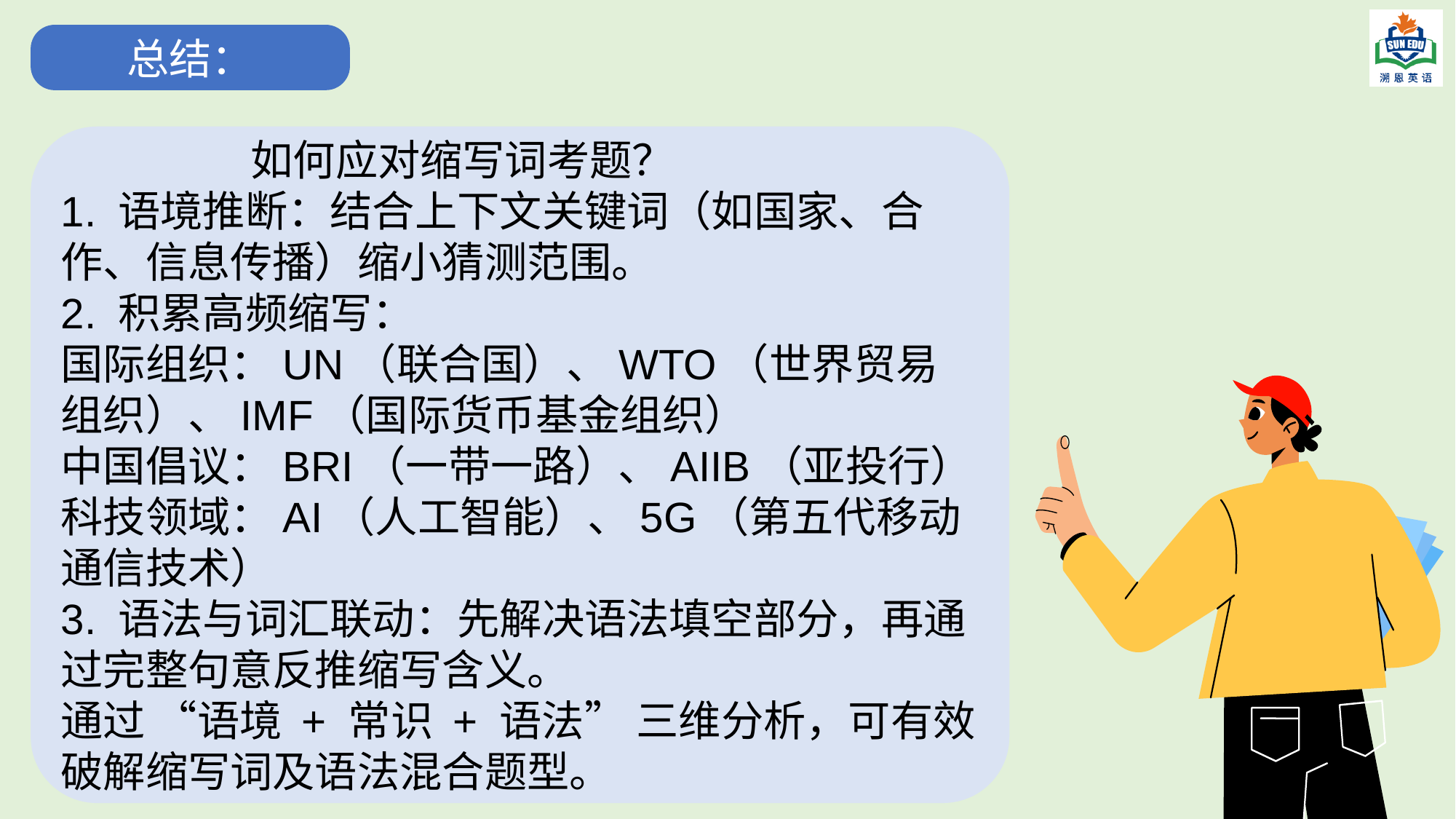

总结：
                   如何应对缩写词考题？
1. 语境推断：结合上下文关键词（如国家、合作、信息传播）缩小猜测范围。
2. 积累高频缩写：
国际组织：UN（联合国）、WTO（世界贸易组织）、IMF（国际货币基金组织）
中国倡议：BRI（一带一路）、AIIB（亚投行）
科技领域：AI（人工智能）、5G（第五代移动通信技术）
3. 语法与词汇联动：先解决语法填空部分，再通过完整句意反推缩写含义。
通过 “语境 + 常识 + 语法” 三维分析，可有效破解缩写词及语法混合题型。